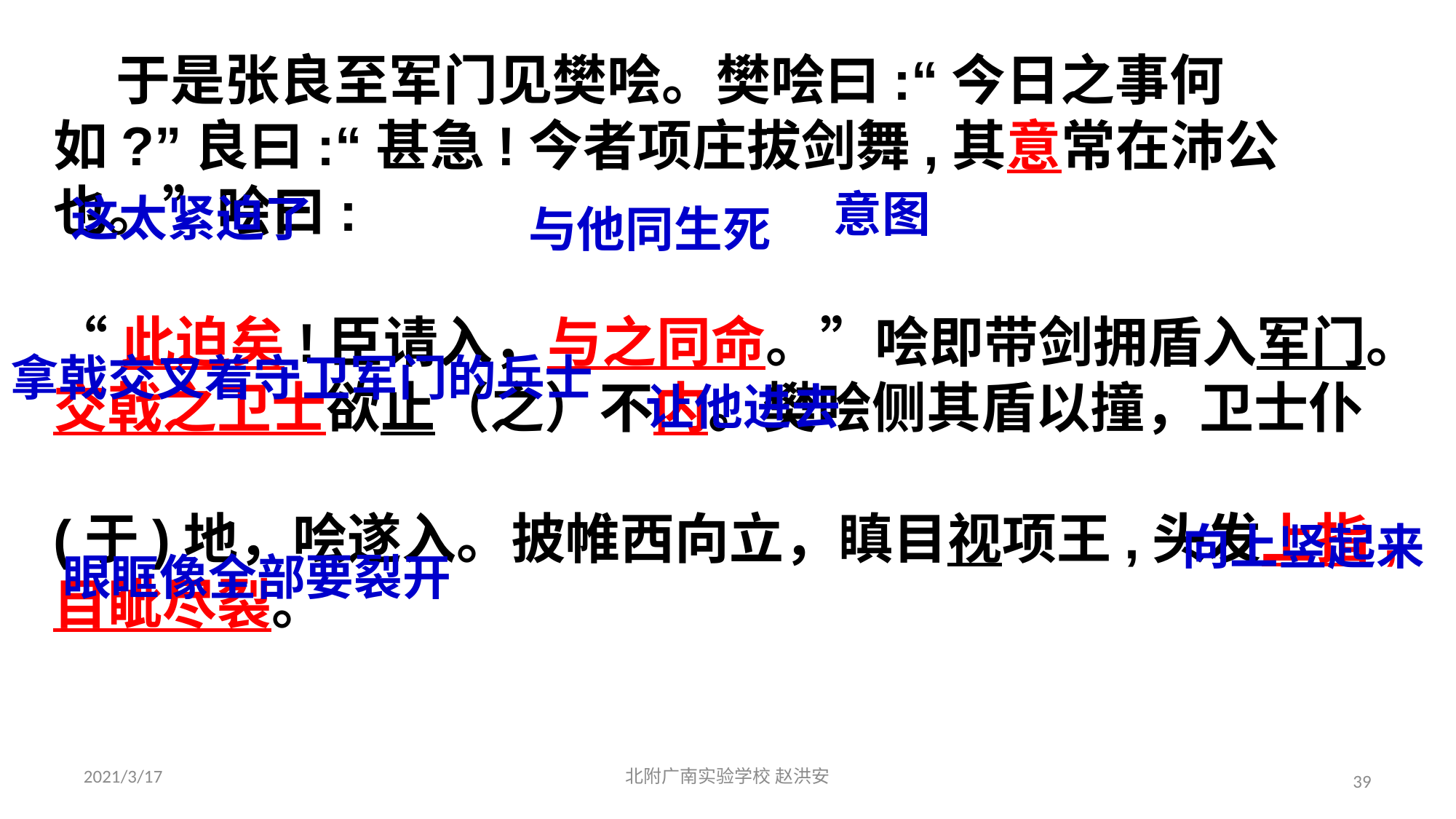

于是张良至军门见樊哙。樊哙曰:“今日之事何如?”良曰:“甚急!今者项庄拔剑舞,其意常在沛公也。”哙曰:

“此迫矣!臣请入，与之同命。”哙即带剑拥盾入军门。交戟之卫士欲止（之）不内。樊哙侧其盾以撞，卫士仆

(于)地，哙遂入。披帷西向立，瞋目视项王,头发上指,目眦尽裂。
意图
这太紧迫了
与他同生死
拿戟交叉着守卫军门的兵士
让他进去
向上竖起来
眼眶像全部要裂开
2021/3/17
北附广南实验学校 赵洪安
39